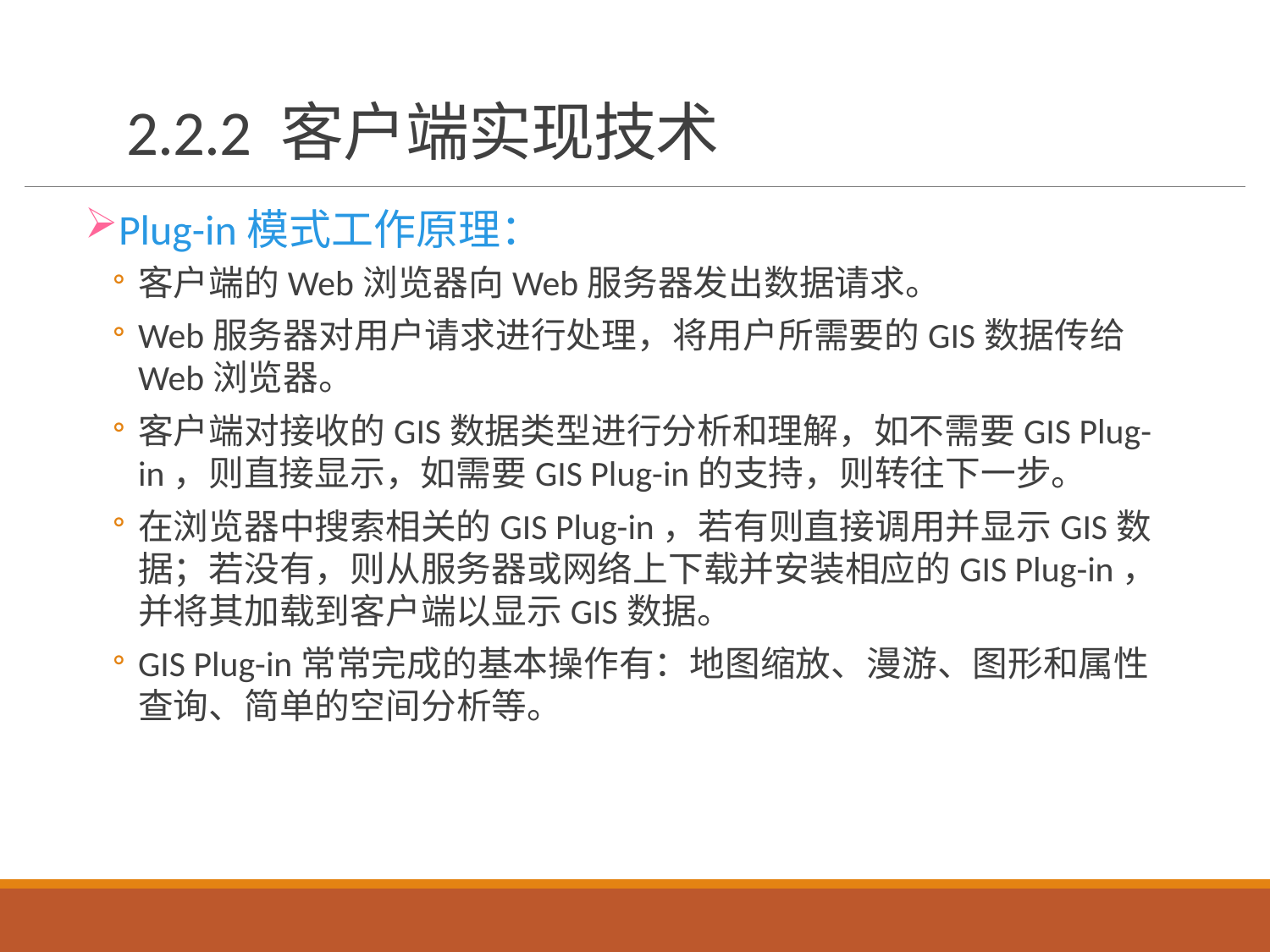

# 2.2.2 客户端实现技术
Plug-in模式工作原理：
客户端的Web浏览器向Web服务器发出数据请求。
Web服务器对用户请求进行处理，将用户所需要的GIS数据传给Web浏览器。
客户端对接收的GIS数据类型进行分析和理解，如不需要GIS Plug-in，则直接显示，如需要GIS Plug-in的支持，则转往下一步。
在浏览器中搜索相关的GIS Plug-in，若有则直接调用并显示GIS数据；若没有，则从服务器或网络上下载并安装相应的GIS Plug-in，并将其加载到客户端以显示GIS数据。
GIS Plug-in常常完成的基本操作有：地图缩放、漫游、图形和属性查询、简单的空间分析等。